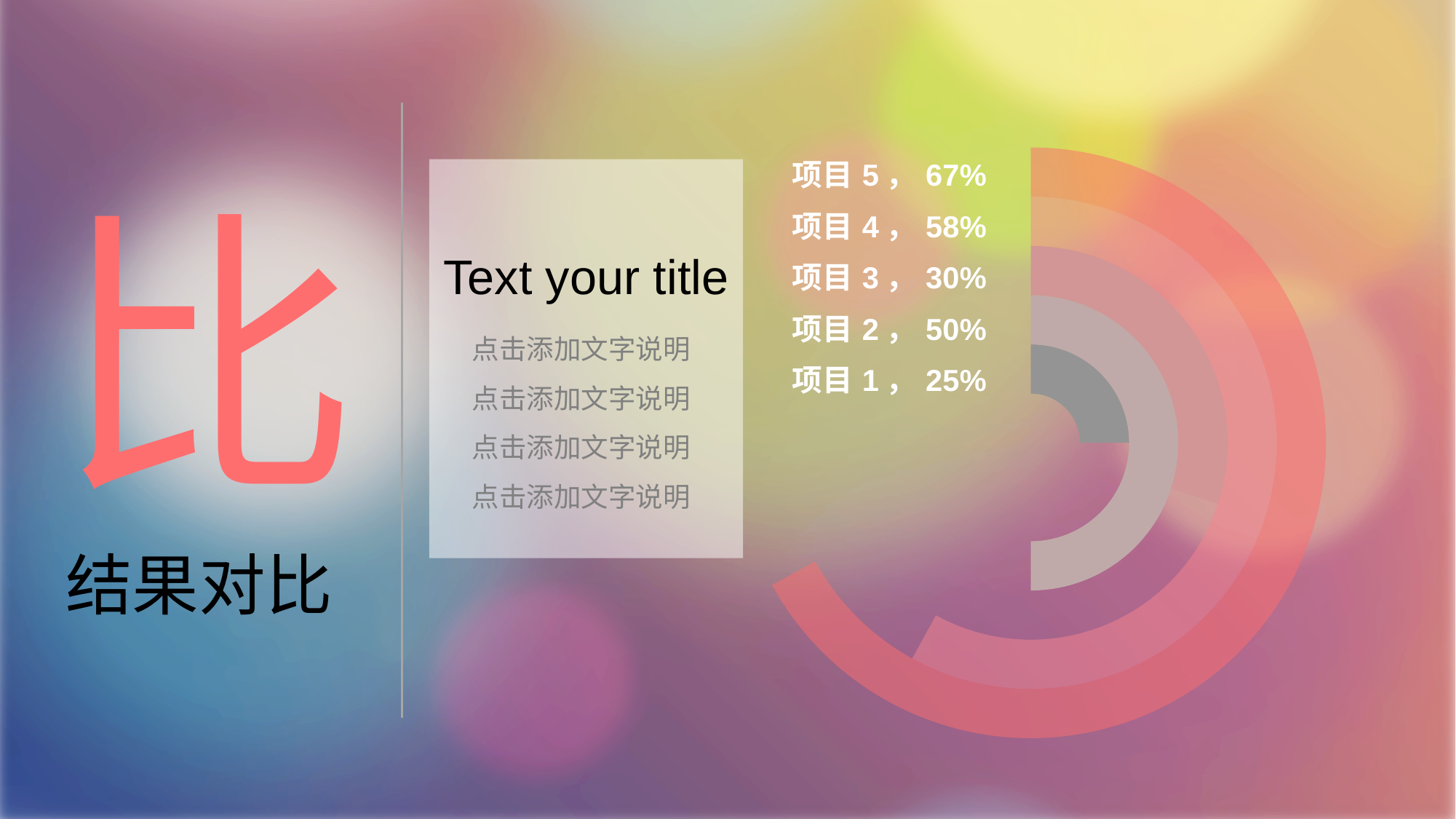

### Chart

| Category | 项目1 | 项目2 | 项目3 | 项目4 | 项目5 |
|---|---|---|---|---|---|
| 市场份额 | 0.25 | 0.5 | 0.3 | 0.58 | 0.67 |
| 辅助列 | 0.75 | 0.5 | 0.7 | 0.42000000000000004 | 0.32999999999999996 |
比

Text your title
点击添加文字说明
点击添加文字说明
点击添加文字说明
点击添加文字说明
结果对比